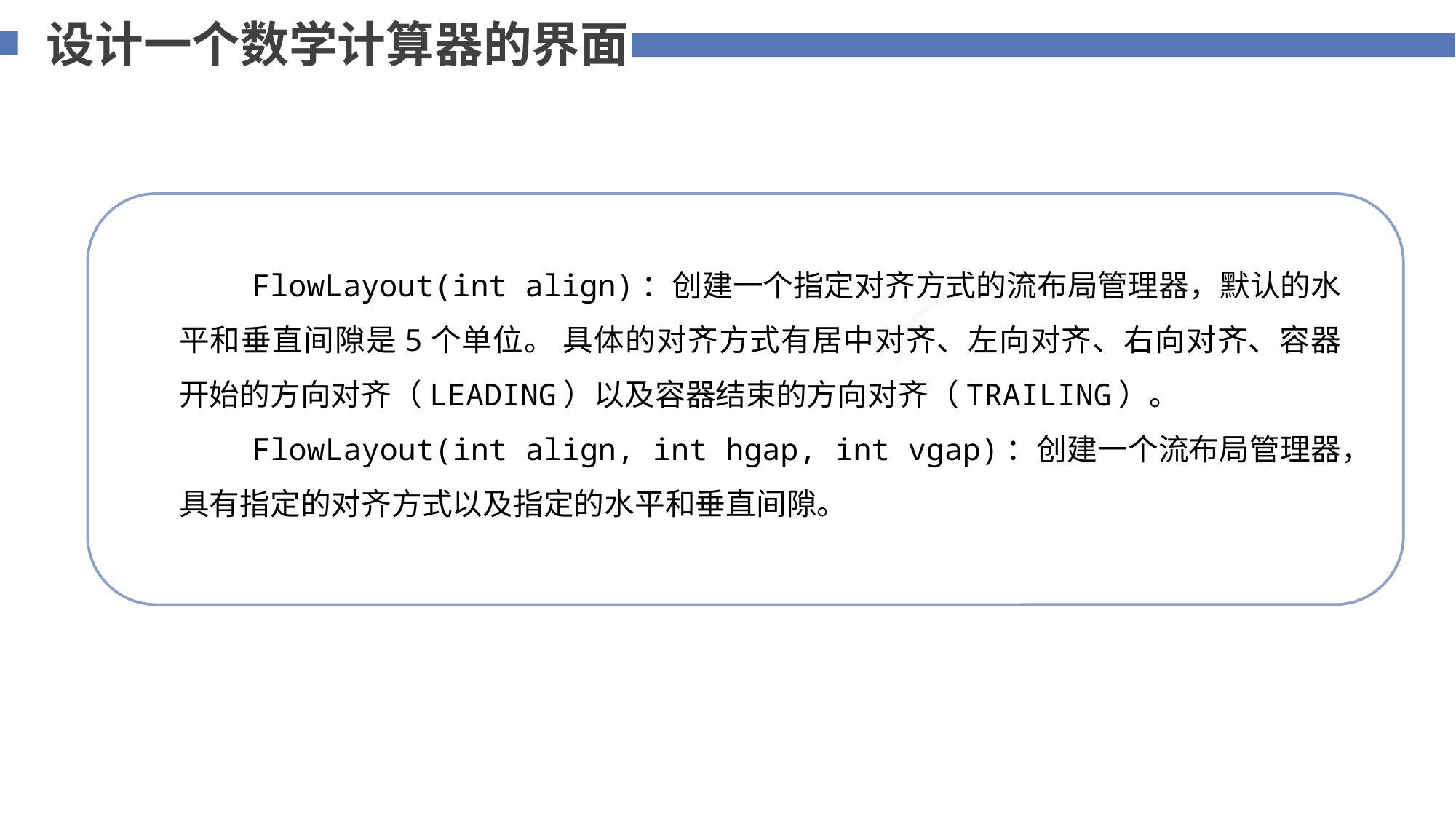

设计一个数学计算器的界面

    FlowLayout(int align)：创建一个指定对齐方式的流布局管理器，默认的水平和垂直间隙是5个单位。 具体的对齐方式有居中对齐、左向对齐、右向对齐、容器开始的方向对齐（LEADING）以及容器结束的方向对齐（TRAILING）。
    FlowLayout(int align, int hgap, int vgap)：创建一个流布局管理器，具有指定的对齐方式以及指定的水平和垂直间隙。

75%